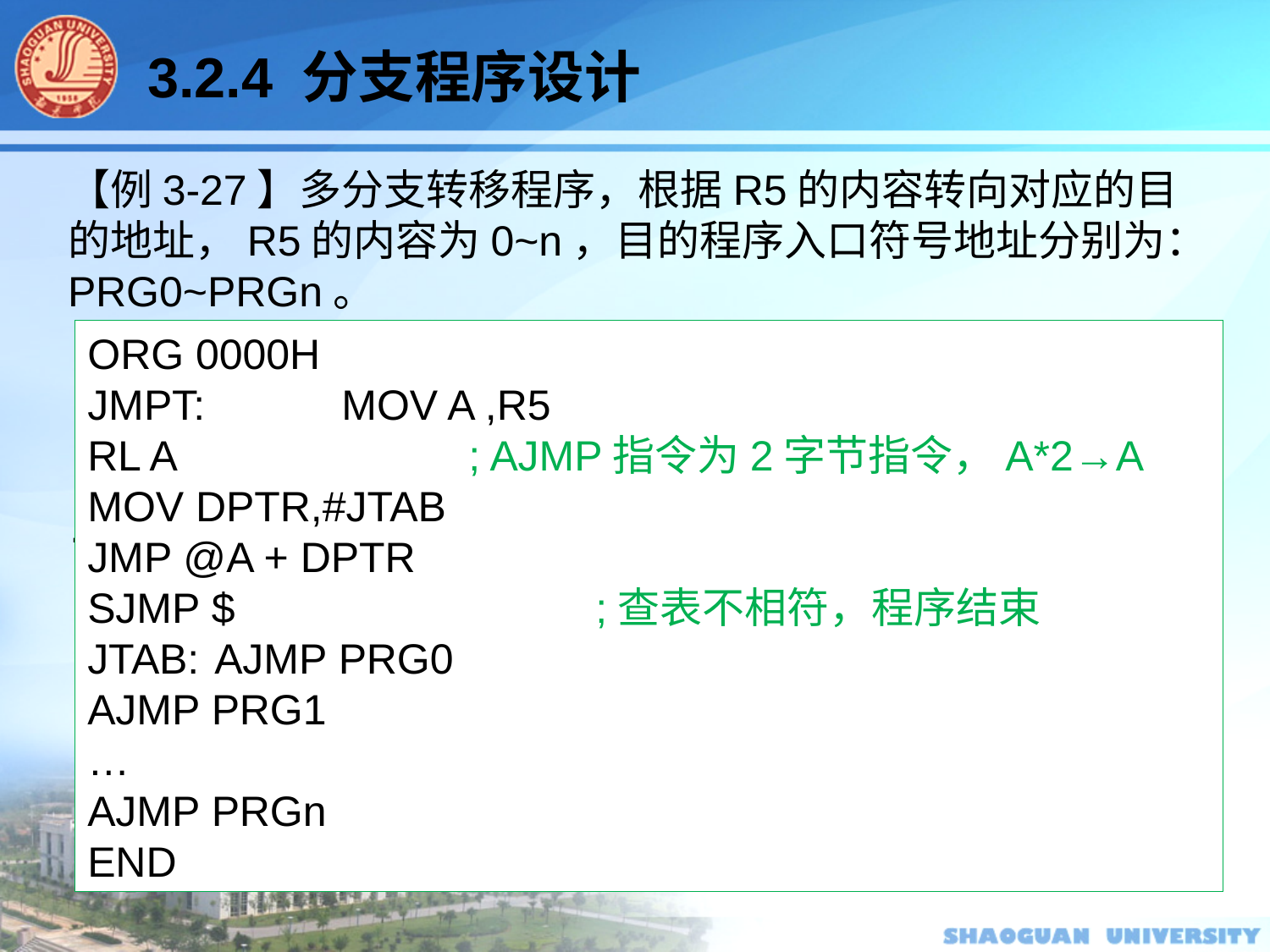

3.2.4 分支程序设计
【例3-27】多分支转移程序，根据R5的内容转向对应的目的地址，R5的内容为0~n，目的程序入口符号地址分别为：PRG0~PRGn。
		PRG0 EQU 1000H
		PRG1 EQU 1100H
		PRG2 EQU 1200H
…

ORG 0000H
JMPT: 	MOV A ,R5
RL A			; AJMP指令为2字节指令，A*2→A
MOV DPTR,#JTAB
JMP @A + DPTR
SJMP $			;查表不相符，程序结束
JTAB: 	AJMP PRG0
AJMP PRG1
…
AJMP PRGn
END